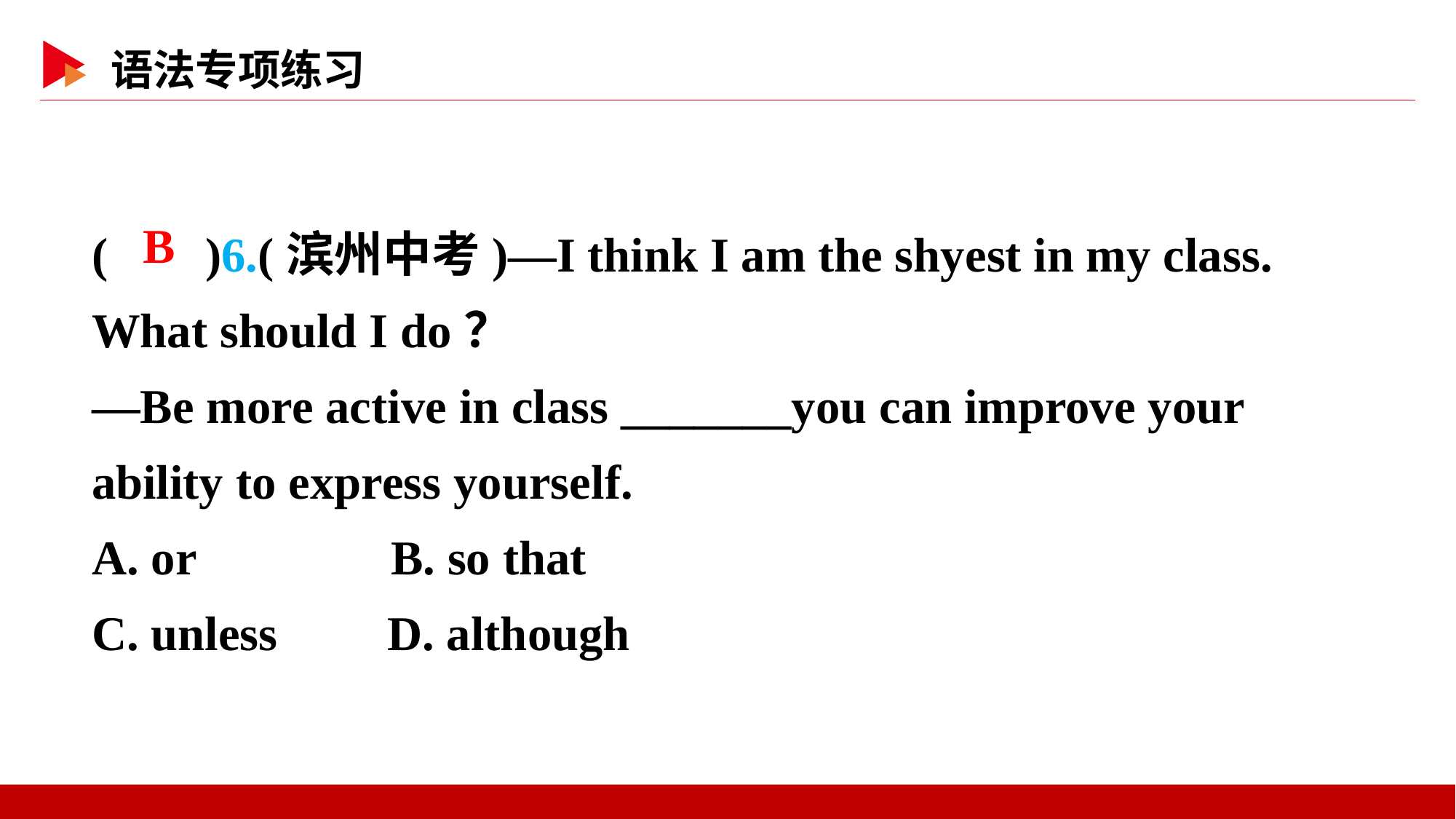

(        )6.(滨州中考)—I think I am the shyest in my class. What should I do？
—Be more active in class _______you can improve your ability to express yourself.
A. or                B. so that
C. unless         D. although
   B